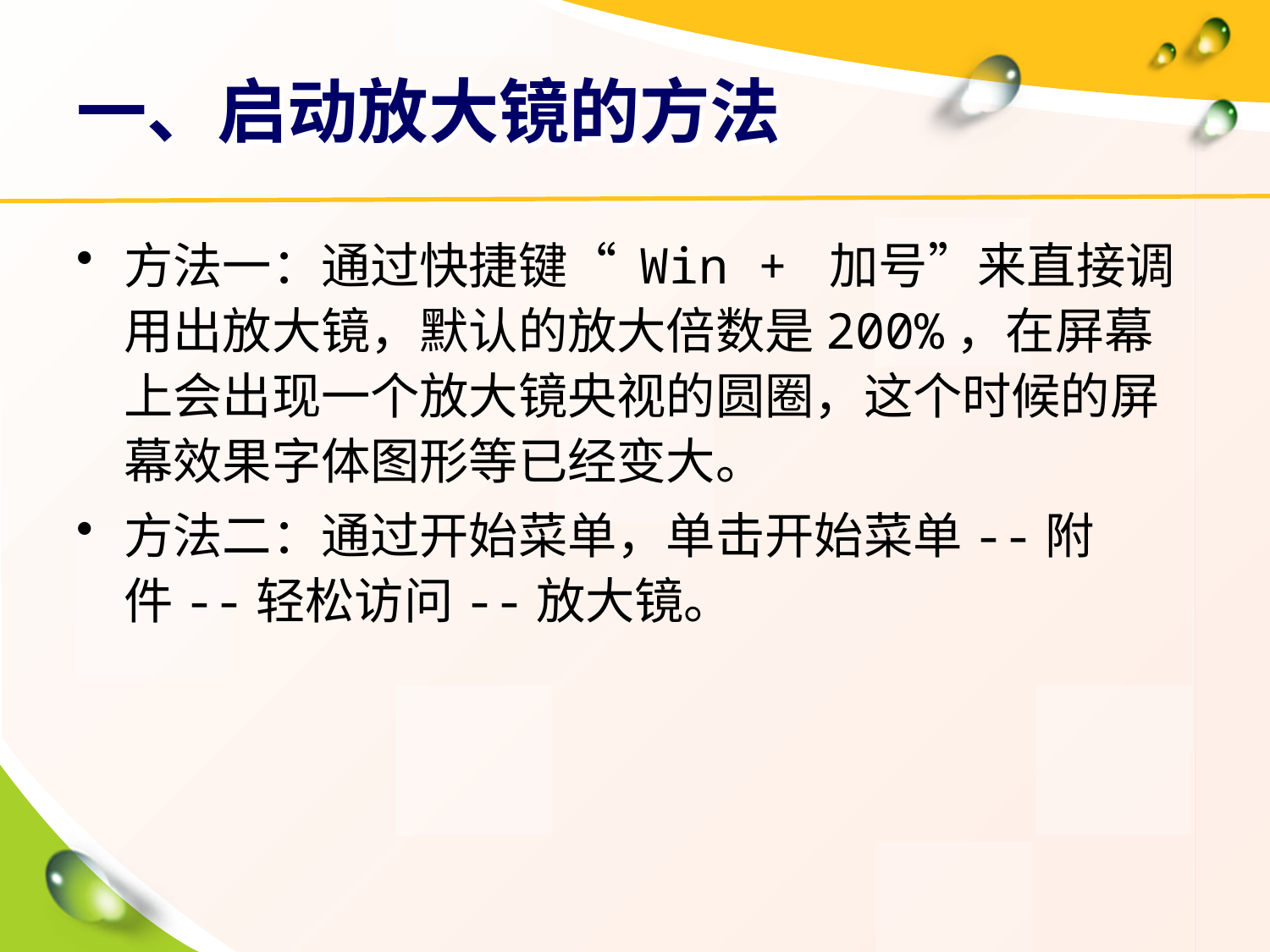

# 一、启动放大镜的方法
方法一：通过快捷键“ Win + 加号”来直接调用出放大镜，默认的放大倍数是200%，在屏幕上会出现一个放大镜央视的圆圈，这个时候的屏幕效果字体图形等已经变大。
方法二：通过开始菜单，单击开始菜单--附件--轻松访问--放大镜。